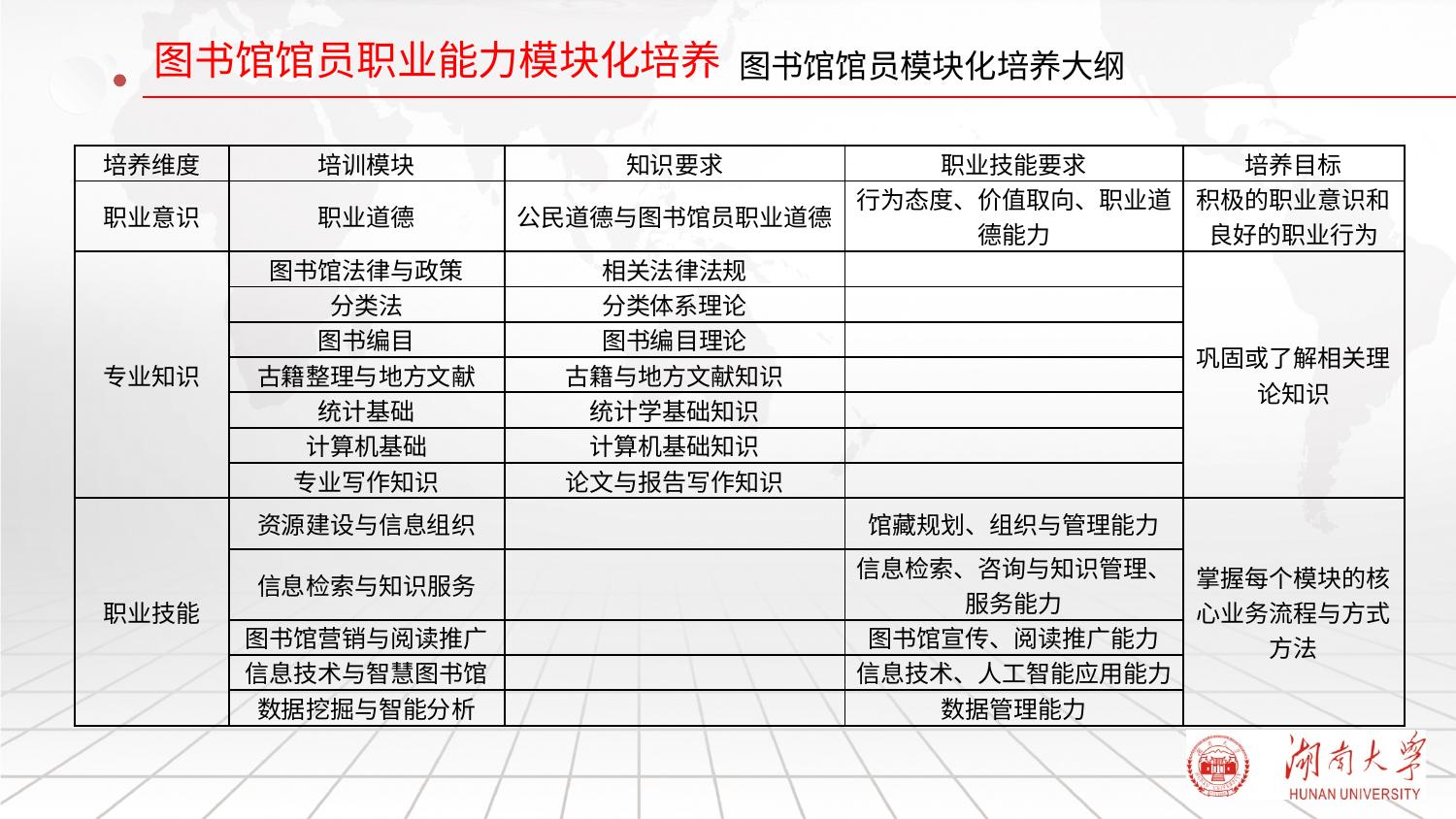

# 图书馆馆员模块化培养大纲
| 培养维度 | 培训模块 | 知识要求 | 职业技能要求 | 培养目标 |
| --- | --- | --- | --- | --- |
| 职业意识 | 职业道德 | 公民道德与图书馆员职业道德 | 行为态度、价值取向、职业道德能力 | 积极的职业意识和良好的职业行为 |
| 专业知识 | 图书馆法律与政策 | 相关法律法规 |  | 巩固或了解相关理论知识 |
|  | 分类法 | 分类体系理论 |  |  |
|  | 图书编目 | 图书编目理论 |  |  |
|  | 古籍整理与地方文献 | 古籍与地方文献知识 |  |  |
|  | 统计基础 | 统计学基础知识 |  |  |
|  | 计算机基础 | 计算机基础知识 |  |  |
|  | 专业写作知识 | 论文与报告写作知识 |  |  |
| 职业技能 | 资源建设与信息组织 |  | 馆藏规划、组织与管理能力 | 掌握每个模块的核心业务流程与方式方法 |
|  | 信息检索与知识服务 |  | 信息检索、咨询与知识管理、服务能力 |  |
|  | 图书馆营销与阅读推广 |  | 图书馆宣传、阅读推广能力 |  |
|  | 信息技术与智慧图书馆 |  | 信息技术、人工智能应用能力 |  |
|  | 数据挖掘与智能分析 |  | 数据管理能力 |  |